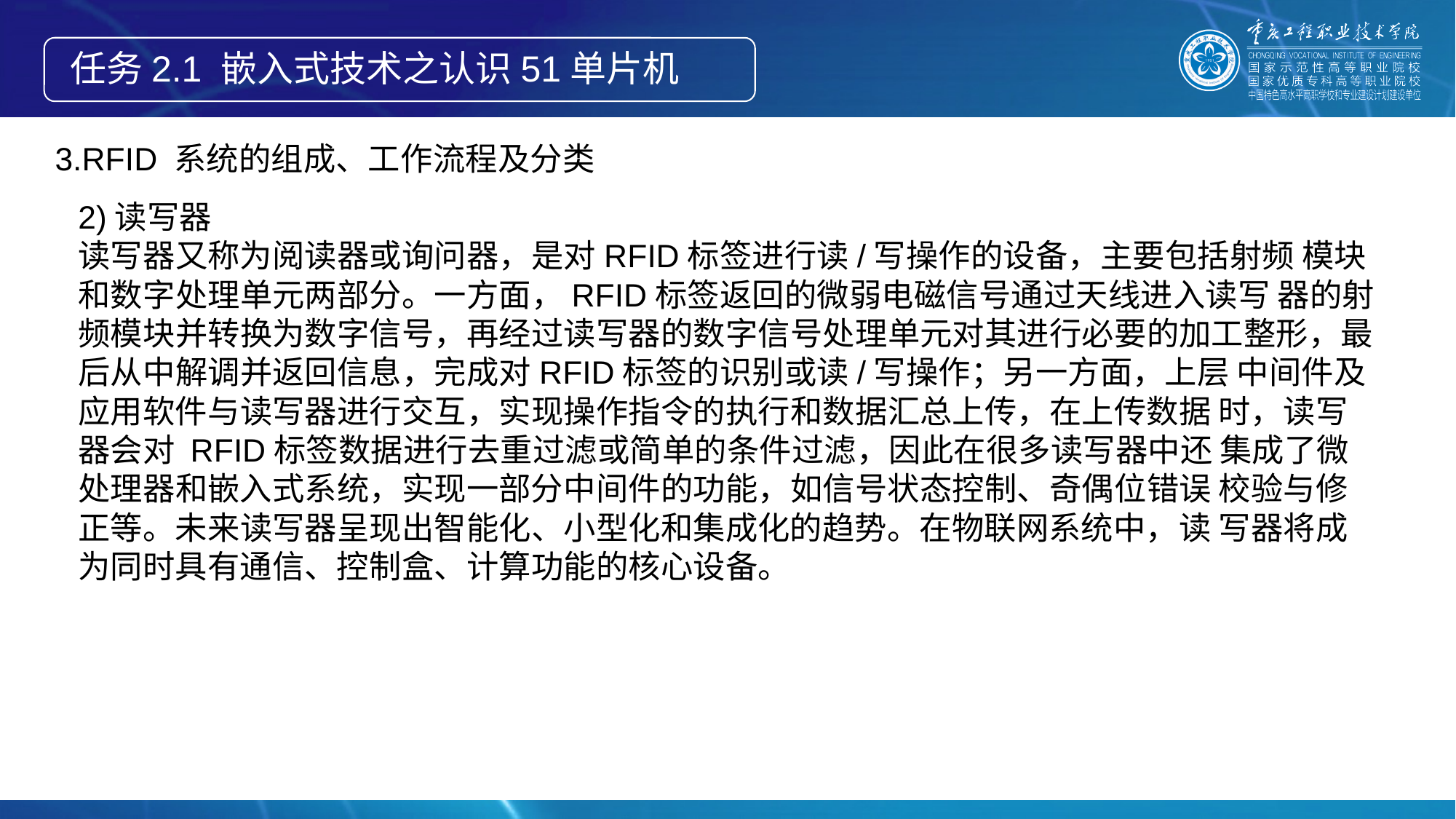

任务2.1 嵌入式技术之认识51单片机
3.RFID 系统的组成、工作流程及分类
2)读写器
读写器又称为阅读器或询问器，是对RFID标签进行读/写操作的设备，主要包括射频 模块和数字处理单元两部分。一方面，RFID标签返回的微弱电磁信号通过天线进入读写 器的射频模块并转换为数字信号，再经过读写器的数字信号处理单元对其进行必要的加工整形，最后从中解调并返回信息，完成对RFID标签的识别或读/写操作；另一方面，上层 中间件及应用软件与读写器进行交互，实现操作指令的执行和数据汇总上传，在上传数据 时，读写器会对 RFID标签数据进行去重过滤或简单的条件过滤，因此在很多读写器中还 集成了微处理器和嵌入式系统，实现一部分中间件的功能，如信号状态控制、奇偶位错误 校验与修正等。未来读写器呈现出智能化、小型化和集成化的趋势。在物联网系统中，读 写器将成为同时具有通信、控制盒、计算功能的核心设备。